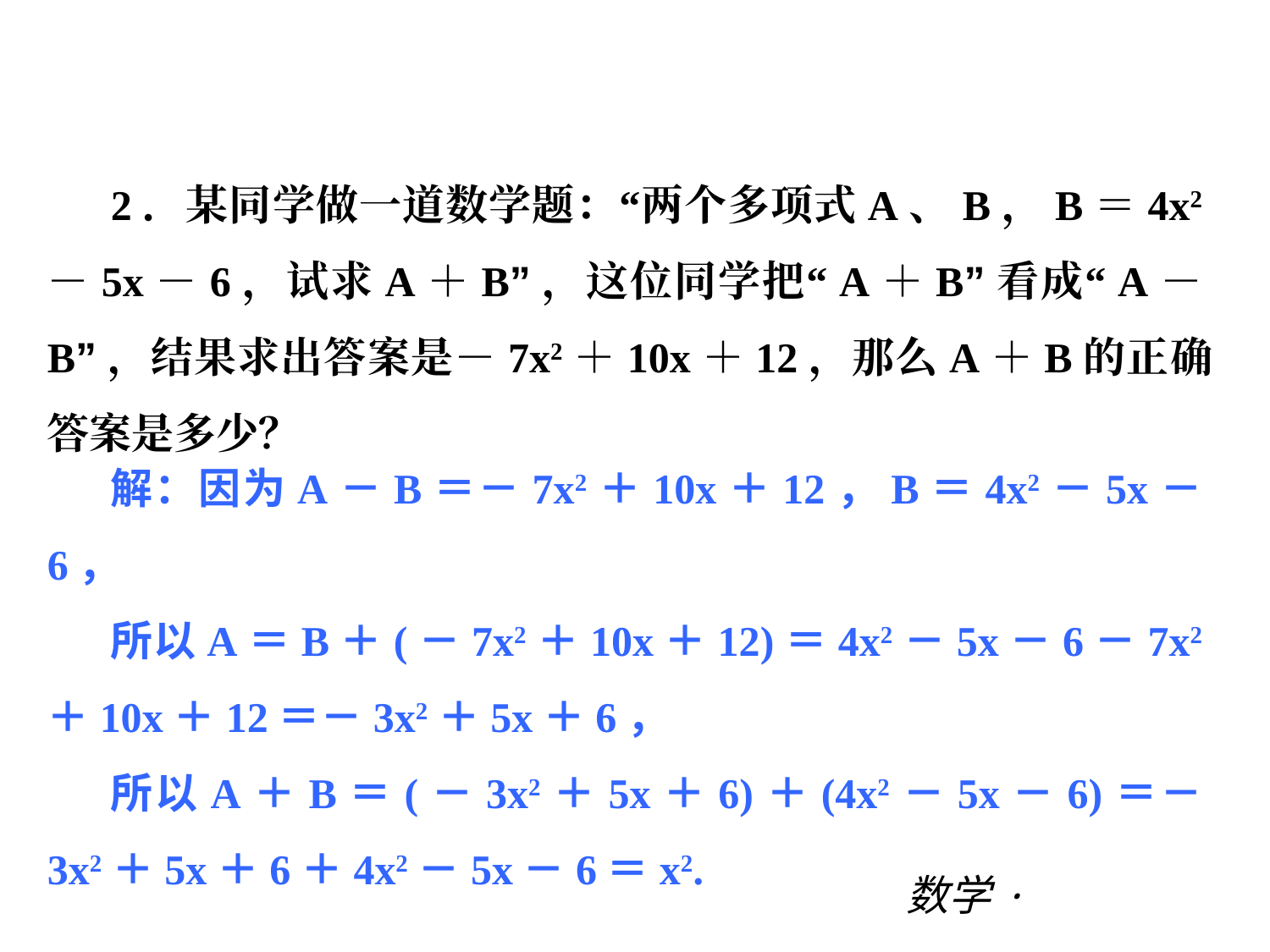

第三章 |过关测试
2．某同学做一道数学题：“两个多项式A、B，B＝4x2－5x－6，试求A＋B”，这位同学把“A＋B”看成“A－B”，结果求出答案是－7x2＋10x＋12，那么A＋B的正确答案是多少？
解：因为A－B＝－7x2＋10x＋12，B＝4x2－5x－6，
所以A＝B＋(－7x2＋10x＋12)＝4x2－5x－6－7x2＋10x＋12＝－3x2＋5x＋6，
所以A＋B＝(－3x2＋5x＋6)＋(4x2－5x－6)＝－3x2＋5x＋6＋4x2－5x－6＝x2.
数学·新课标（BS）